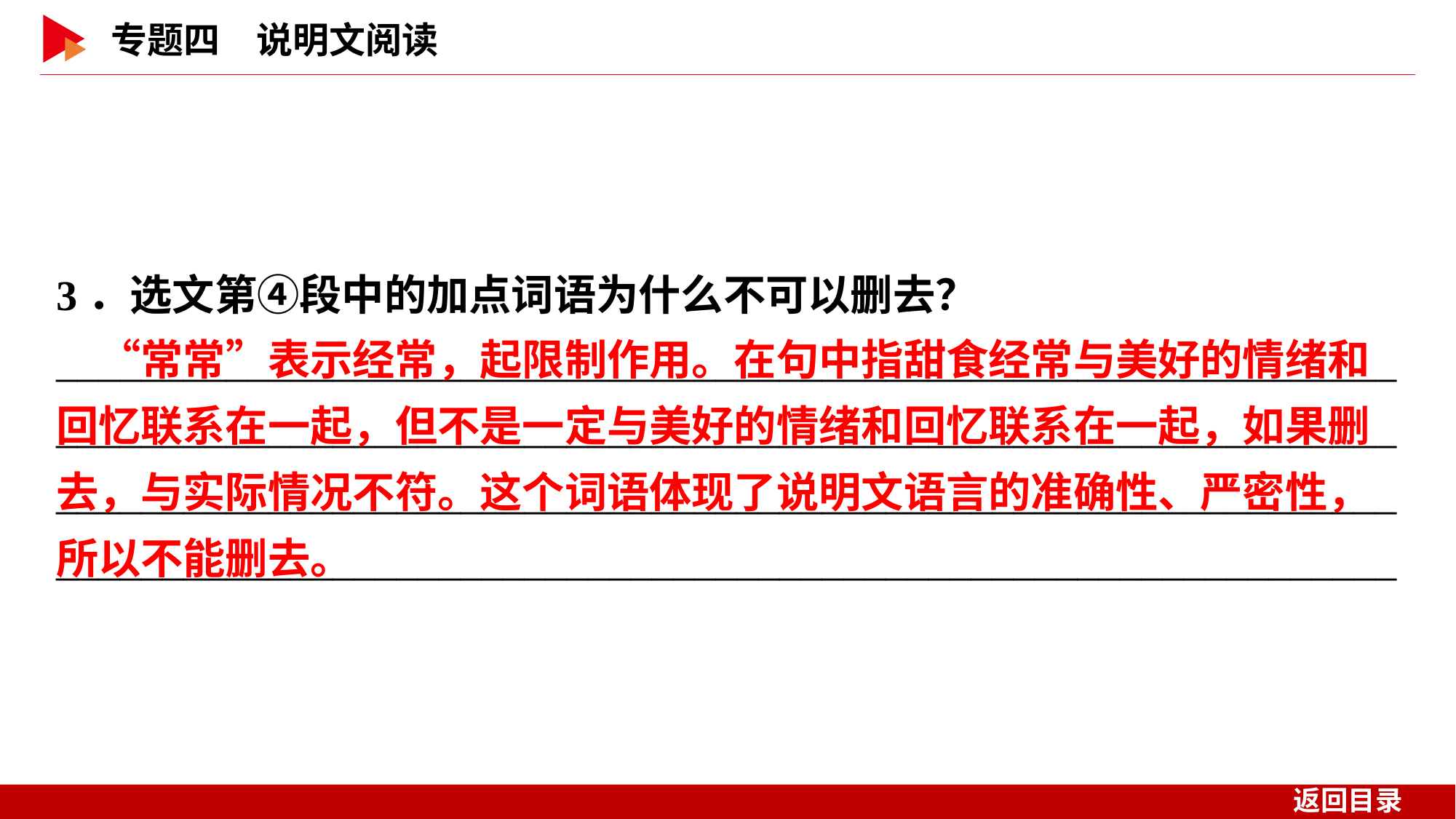

3．选文第④段中的加点词语为什么不可以删去？____________________________________________________________________________________________________________________________________________________________________________________________________________________________________________________________
　“常常”表示经常，起限制作用。在句中指甜食经常与美好的情绪和回忆联系在一起，但不是一定与美好的情绪和回忆联系在一起，如果删去，与实际情况不符。这个词语体现了说明文语言的准确性、严密性，所以不能删去。